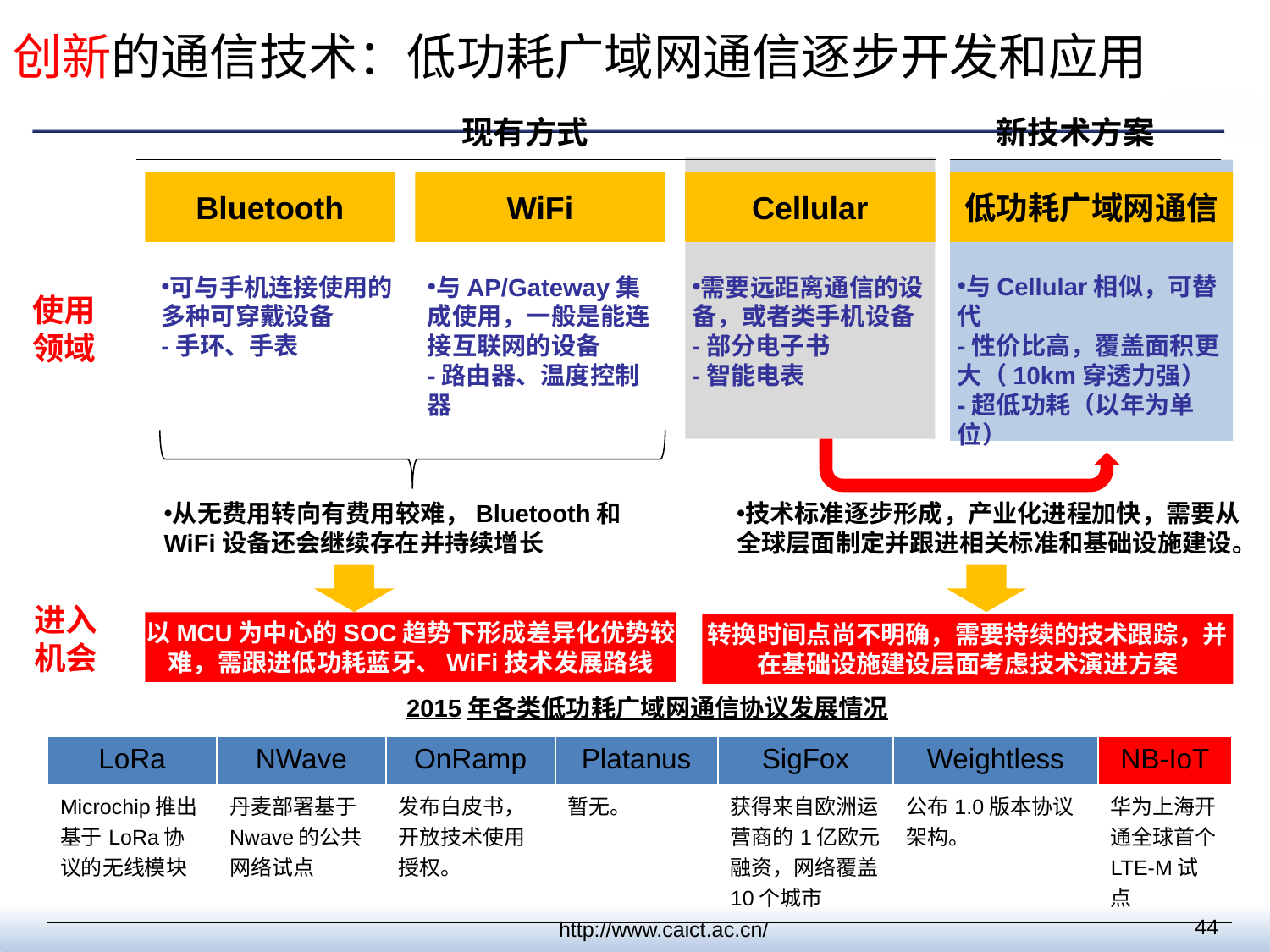

创新的通信技术：低功耗广域网通信逐步开发和应用
现有方式
新技术方案

Bluetooth
WiFi
Cellular
低功耗广域网通信

与Cellular相似，可替代
-性价比高，覆盖面积更大（10km穿透力强）
-超低功耗（以年为单位）
可与手机连接使用的多种可穿戴设备
-手环、手表
与AP/Gateway集成使用，一般是能连接互联网的设备
-路由器、温度控制器
需要远距离通信的设备，或者类手机设备
-部分电子书
-智能电表
使用领域

从无费用转向有费用较难，Bluetooth和WiFi设备还会继续存在并持续增长
技术标准逐步形成，产业化进程加快，需要从全球层面制定并跟进相关标准和基础设施建设。

进入机会
以MCU为中心的SOC趋势下形成差异化优势较难，需跟进低功耗蓝牙、WiFi技术发展路线
转换时间点尚不明确，需要持续的技术跟踪，并在基础设施建设层面考虑技术演进方案
2015年各类低功耗广域网通信协议发展情况
| LoRa | NWave | OnRamp | Platanus | SigFox | Weightless | NB-IoT |
| --- | --- | --- | --- | --- | --- | --- |
| Microchip推出基于LoRa协议的无线模块 | 丹麦部署基于Nwave的公共网络试点 | 发布白皮书，开放技术使用授权。 | 暂无。 | 获得来自欧洲运营商的1亿欧元融资，网络覆盖10个城市 | 公布1.0版本协议架构。 | 华为上海开通全球首个LTE-M试点 |